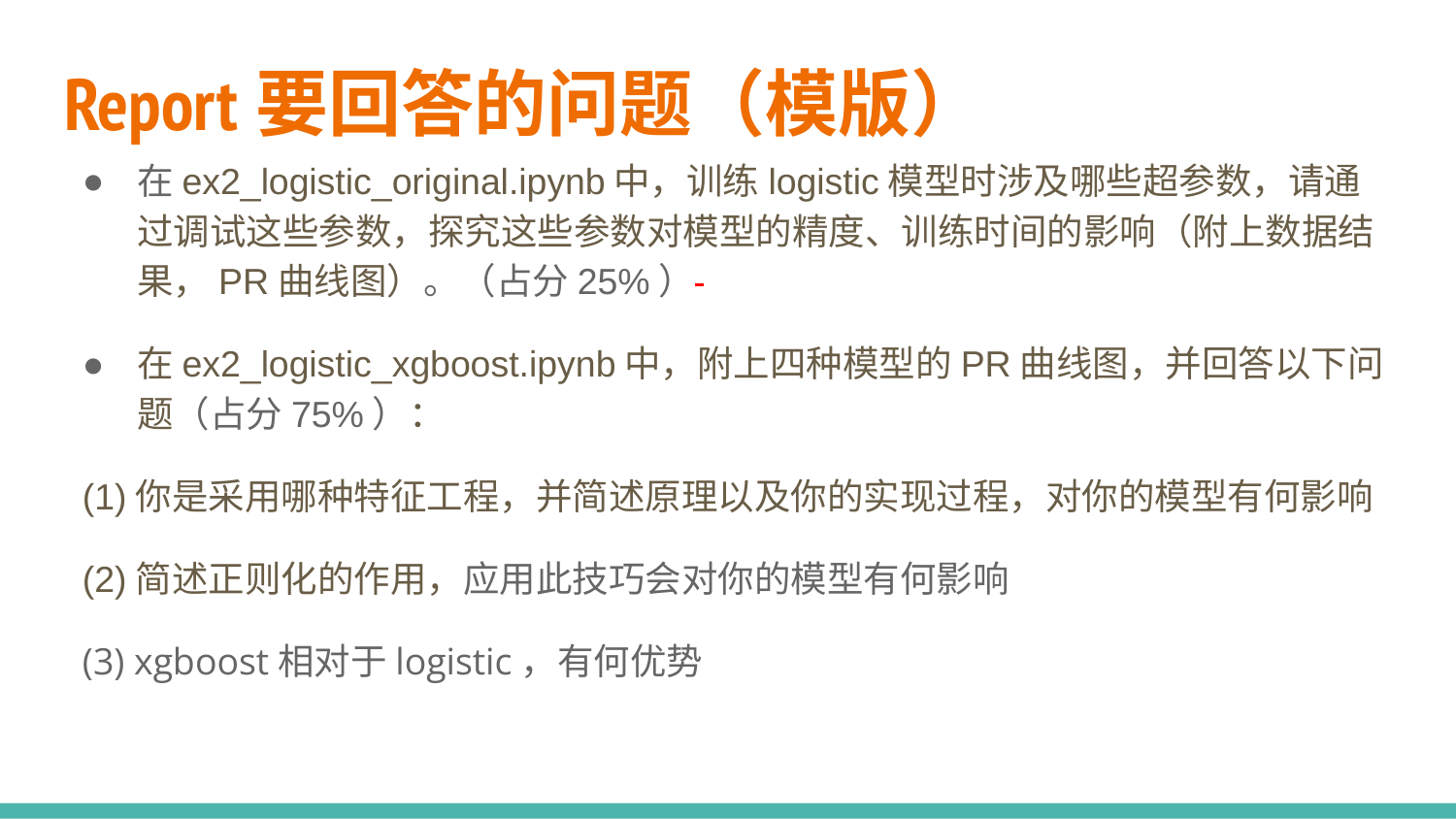

# Report要回答的问题（模版）
在ex2_logistic_original.ipynb中，训练logistic模型时涉及哪些超参数，请通过调试这些参数，探究这些参数对模型的精度、训练时间的影响（附上数据结果，PR曲线图）。（占分25%）
在ex2_logistic_xgboost.ipynb中，附上四种模型的PR曲线图，并回答以下问题（占分75%）：
(1)你是采用哪种特征工程，并简述原理以及你的实现过程，对你的模型有何影响
(2)简述正则化的作用，应用此技巧会对你的模型有何影响
(3) xgboost相对于logistic，有何优势